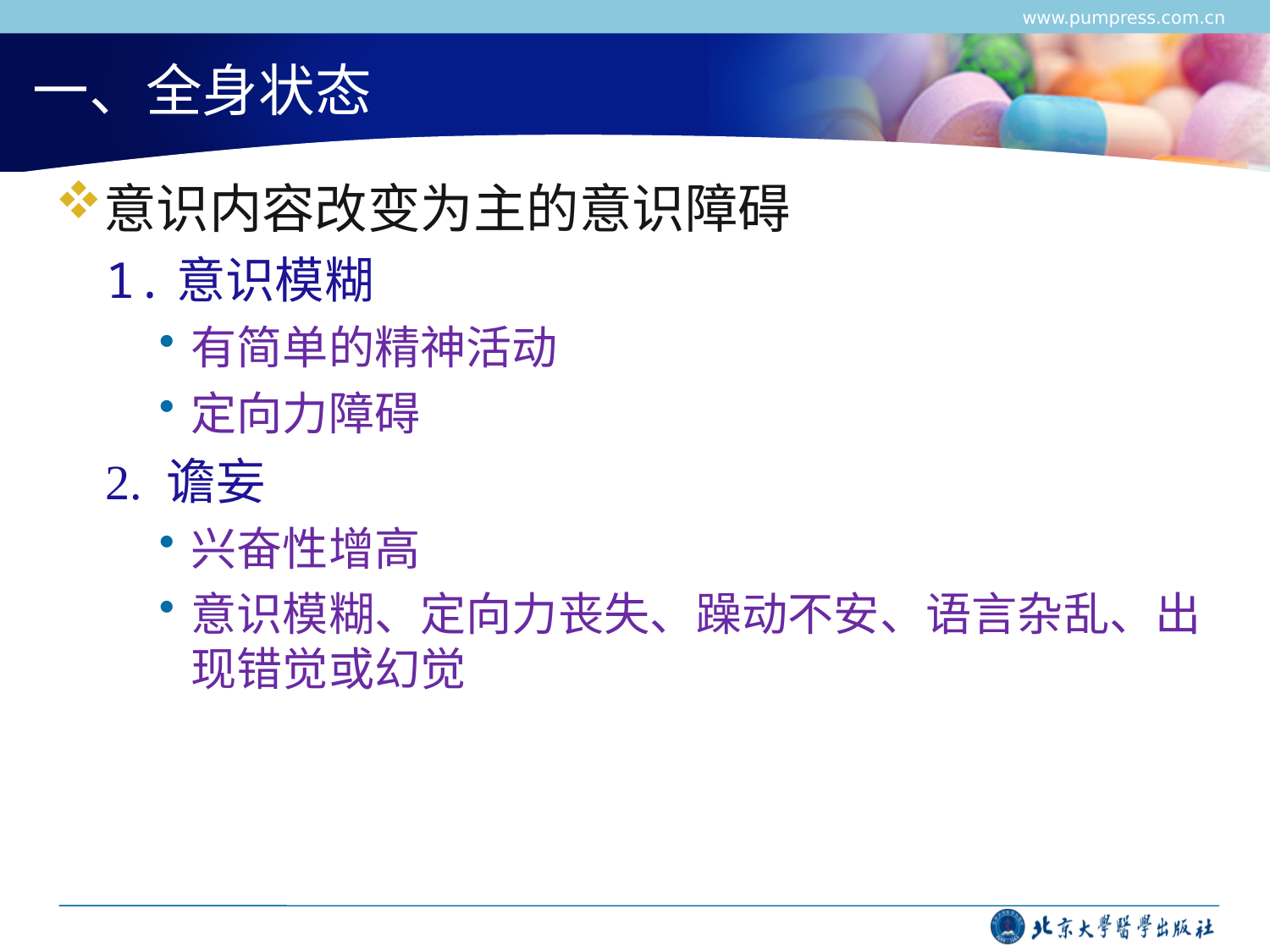

www.pumpress.com.cn
# 一、全身状态
意识内容改变为主的意识障碍
1.意识模糊
有简单的精神活动
定向力障碍
2. 谵妄
兴奋性增高
意识模糊、定向力丧失、躁动不安、语言杂乱、出现错觉或幻觉